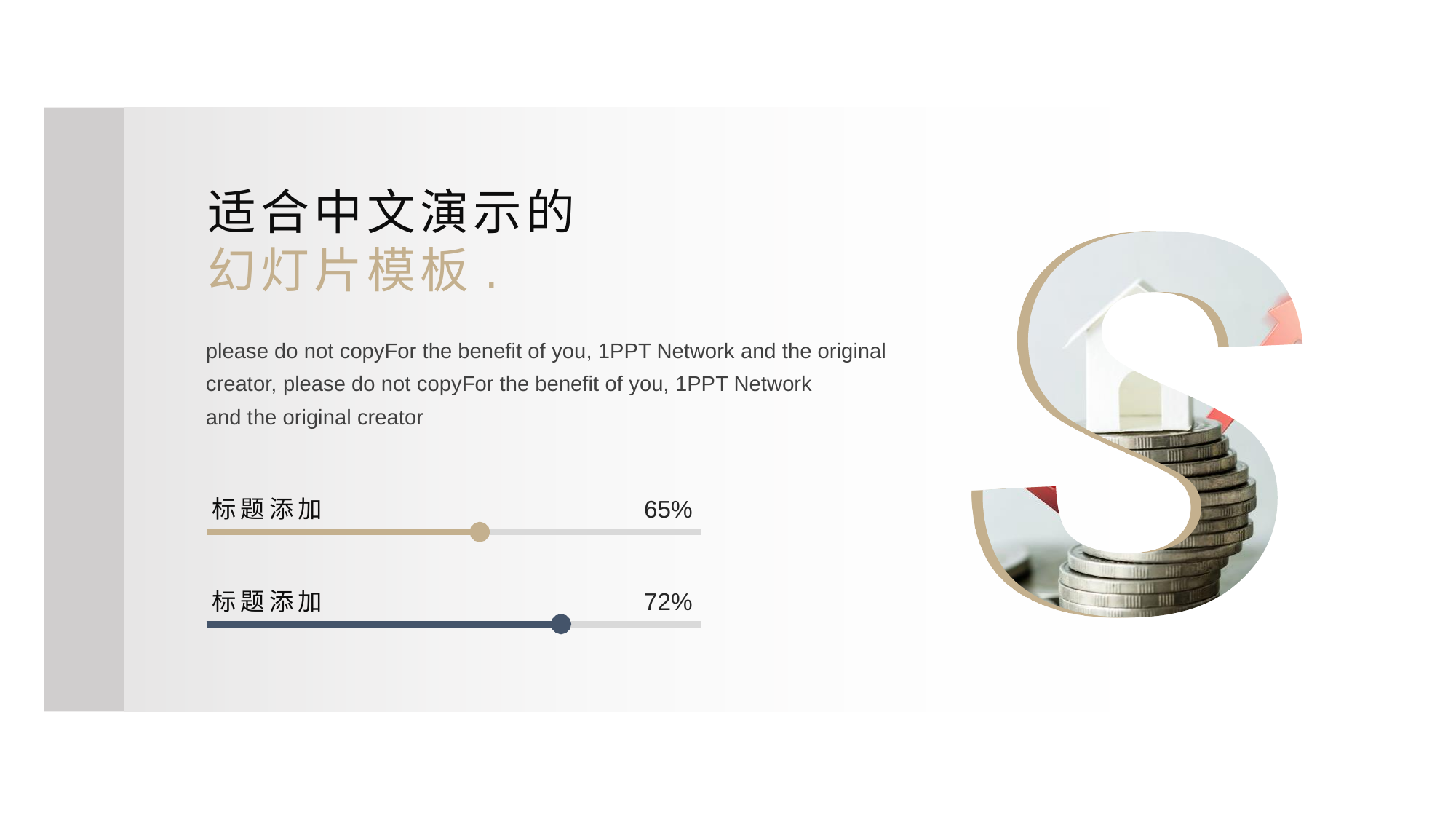

适合中文演示的
幻灯片模板.

please do not copyFor the benefit of you, 1PPT Network and the original creator, please do not copyFor the benefit of you, 1PPT Network
and the original creator
标题添加
65%
标题添加
72%